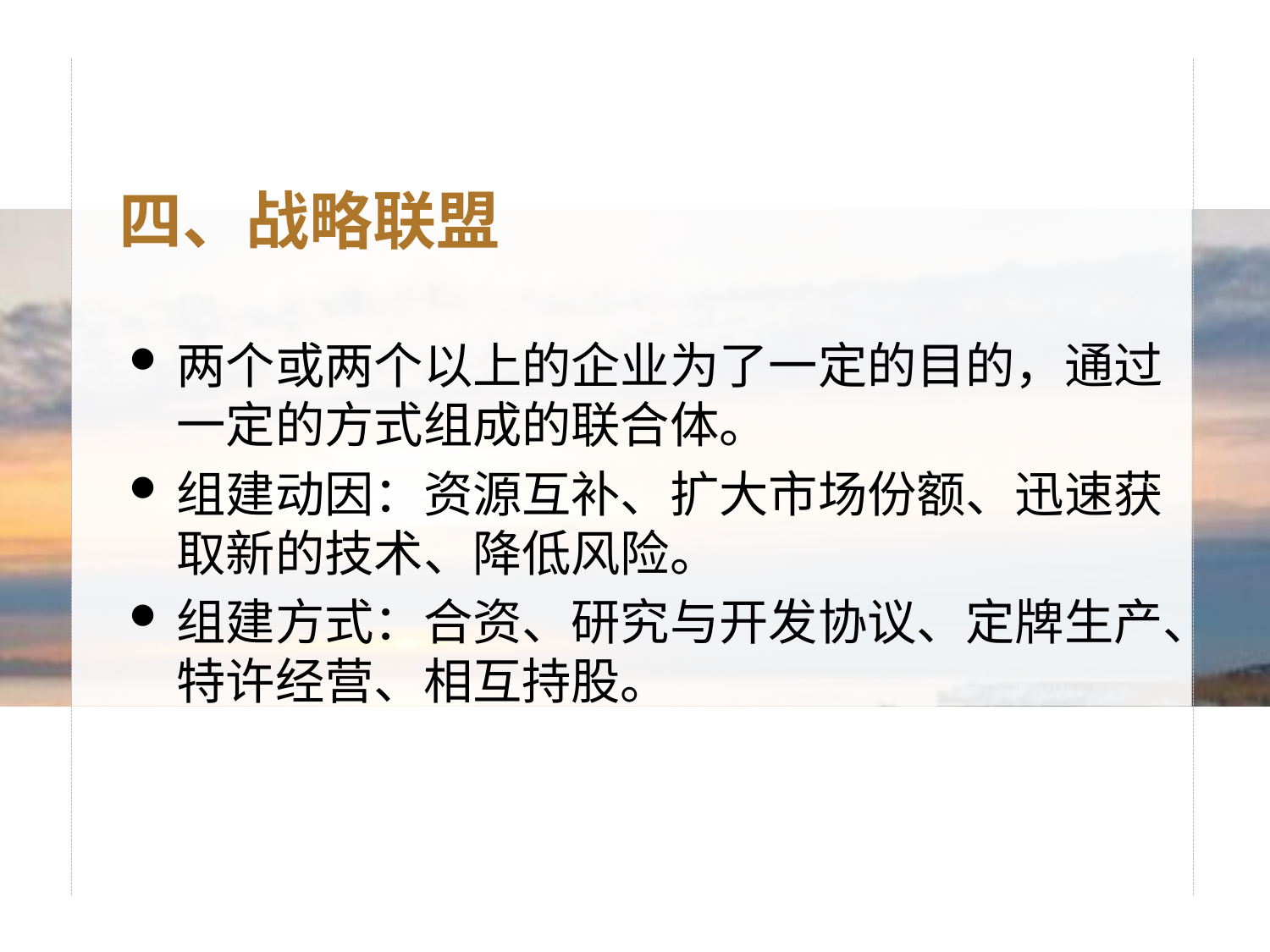

四、战略联盟
两个或两个以上的企业为了一定的目的，通过一定的方式组成的联合体。
组建动因：资源互补、扩大市场份额、迅速获取新的技术、降低风险。
组建方式：合资、研究与开发协议、定牌生产、特许经营、相互持股。